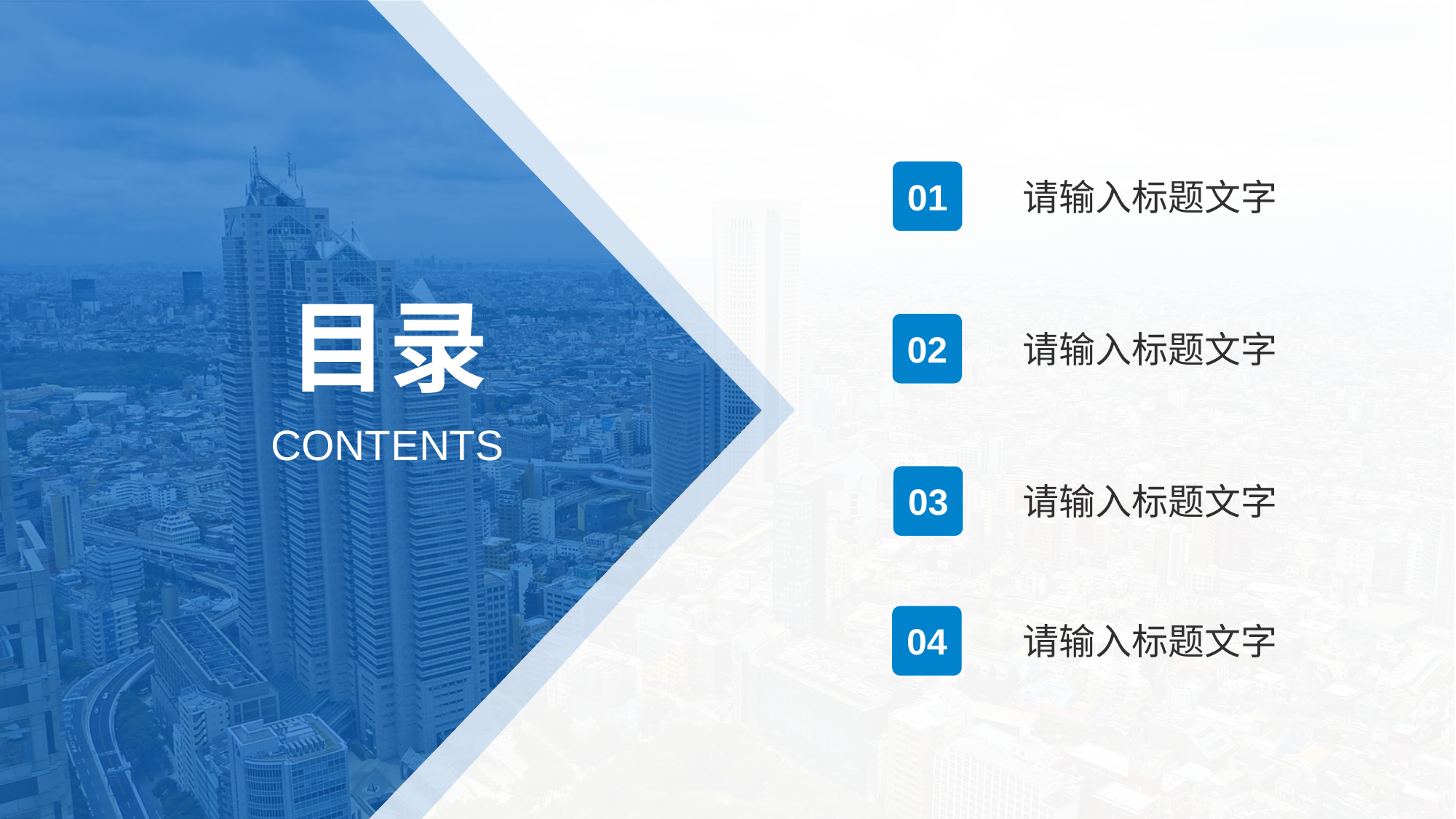

01
请输入标题文字
目录

请输入标题文字
02
CONTENTS

请输入标题文字
03

04
请输入标题文字